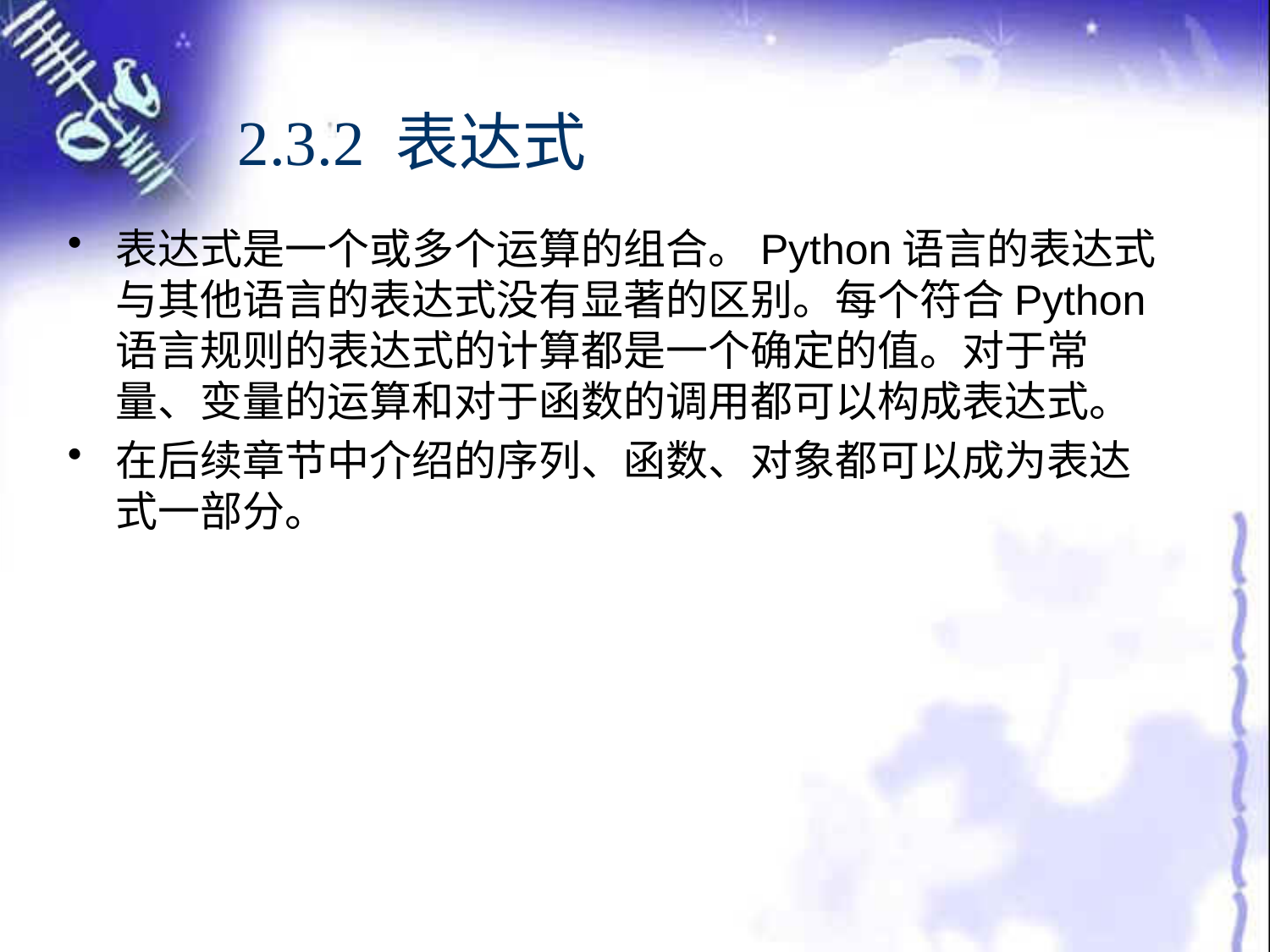

# 2.3.2 表达式
表达式是一个或多个运算的组合。Python语言的表达式与其他语言的表达式没有显著的区别。每个符合Python语言规则的表达式的计算都是一个确定的值。对于常量、变量的运算和对于函数的调用都可以构成表达式。
在后续章节中介绍的序列、函数、对象都可以成为表达式一部分。

21